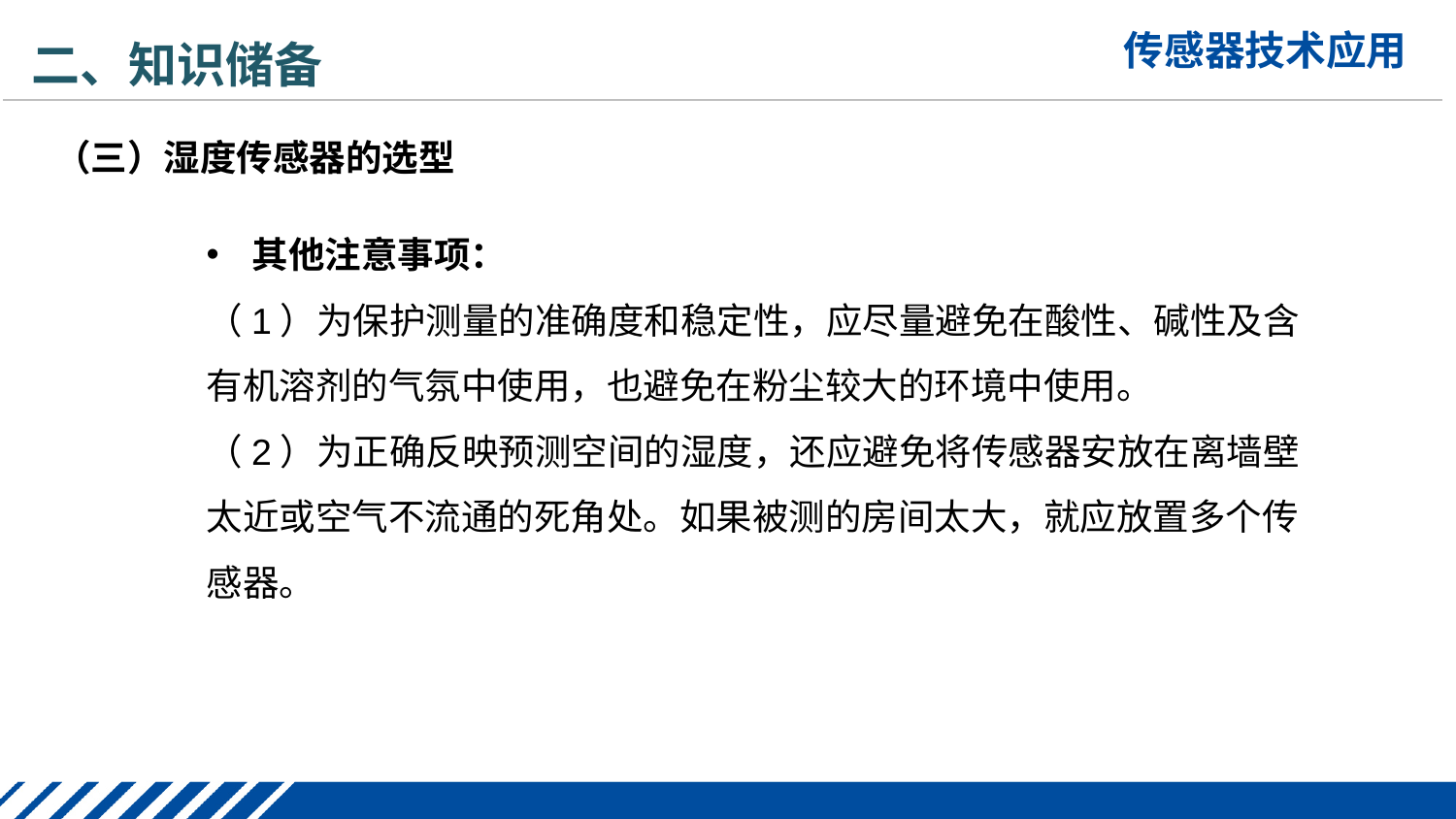

二、知识储备
（三）湿度传感器的选型
其他注意事项：
（1）为保护测量的准确度和稳定性，应尽量避免在酸性、碱性及含有机溶剂的气氛中使用，也避免在粉尘较大的环境中使用。
（2）为正确反映预测空间的湿度，还应避免将传感器安放在离墙壁太近或空气不流通的死角处。如果被测的房间太大，就应放置多个传感器。